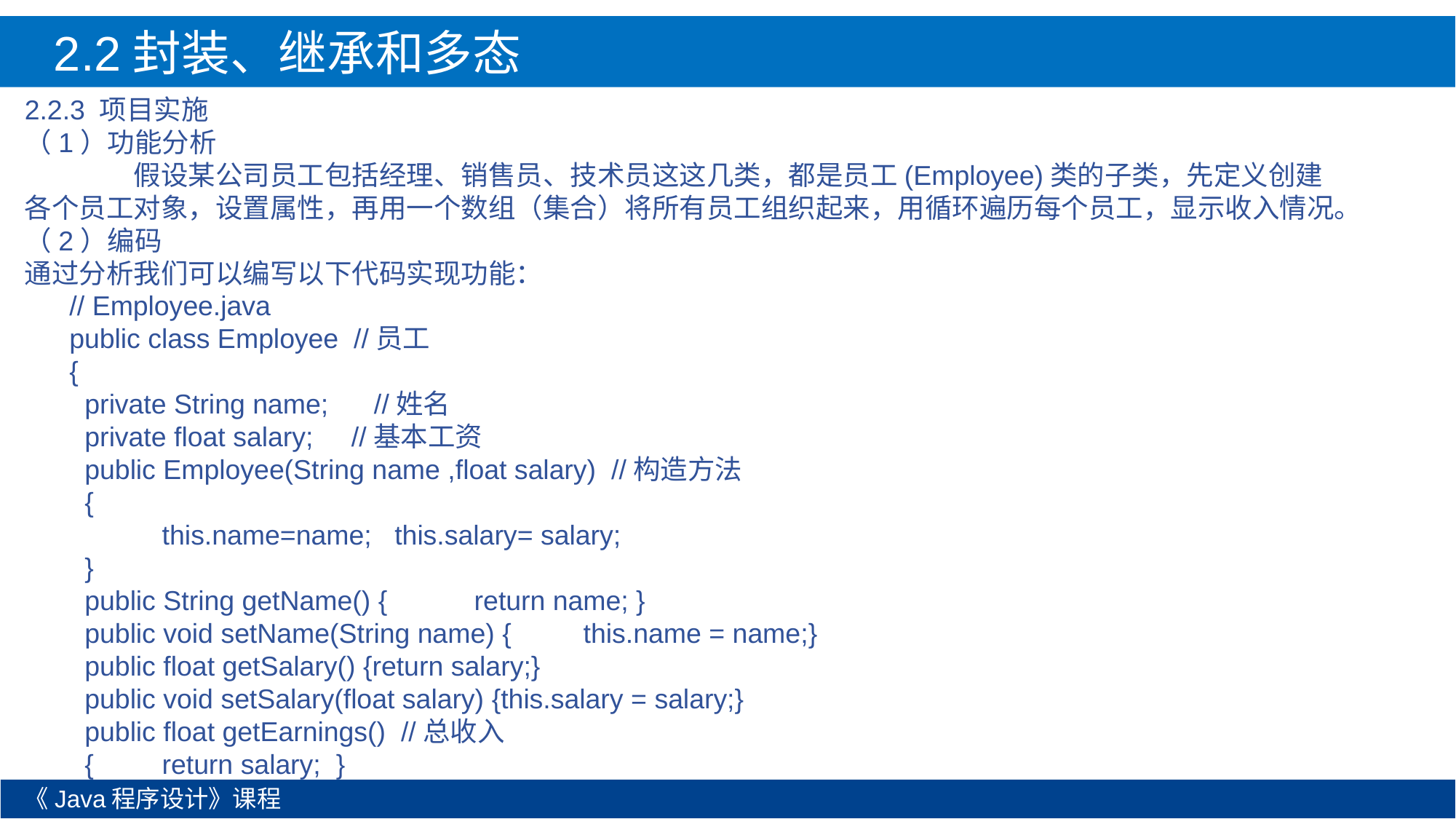

2.2封装、继承和多态
2.2.3 项目实施
（1）功能分析
	假设某公司员工包括经理、销售员、技术员这这几类，都是员工(Employee)类的子类，先定义创建各个员工对象，设置属性，再用一个数组（集合）将所有员工组织起来，用循环遍历每个员工，显示收入情况。
（2）编码
通过分析我们可以编写以下代码实现功能：
// Employee.java
public class Employee  //员工
{
  private String name;      //姓名
  private float salary;     //基本工资
  public Employee(String name ,float salary)  //构造方法
  {
	  this.name=name;   this.salary= salary;
  }
  public String getName() {	return name; }
  public void setName(String name) {	this.name = name;}
  public float getSalary() {return salary;}
  public void setSalary(float salary) {this.salary = salary;}
  public float getEarnings()  //总收入
  {	  return salary;  }

《Java程序设计》课程